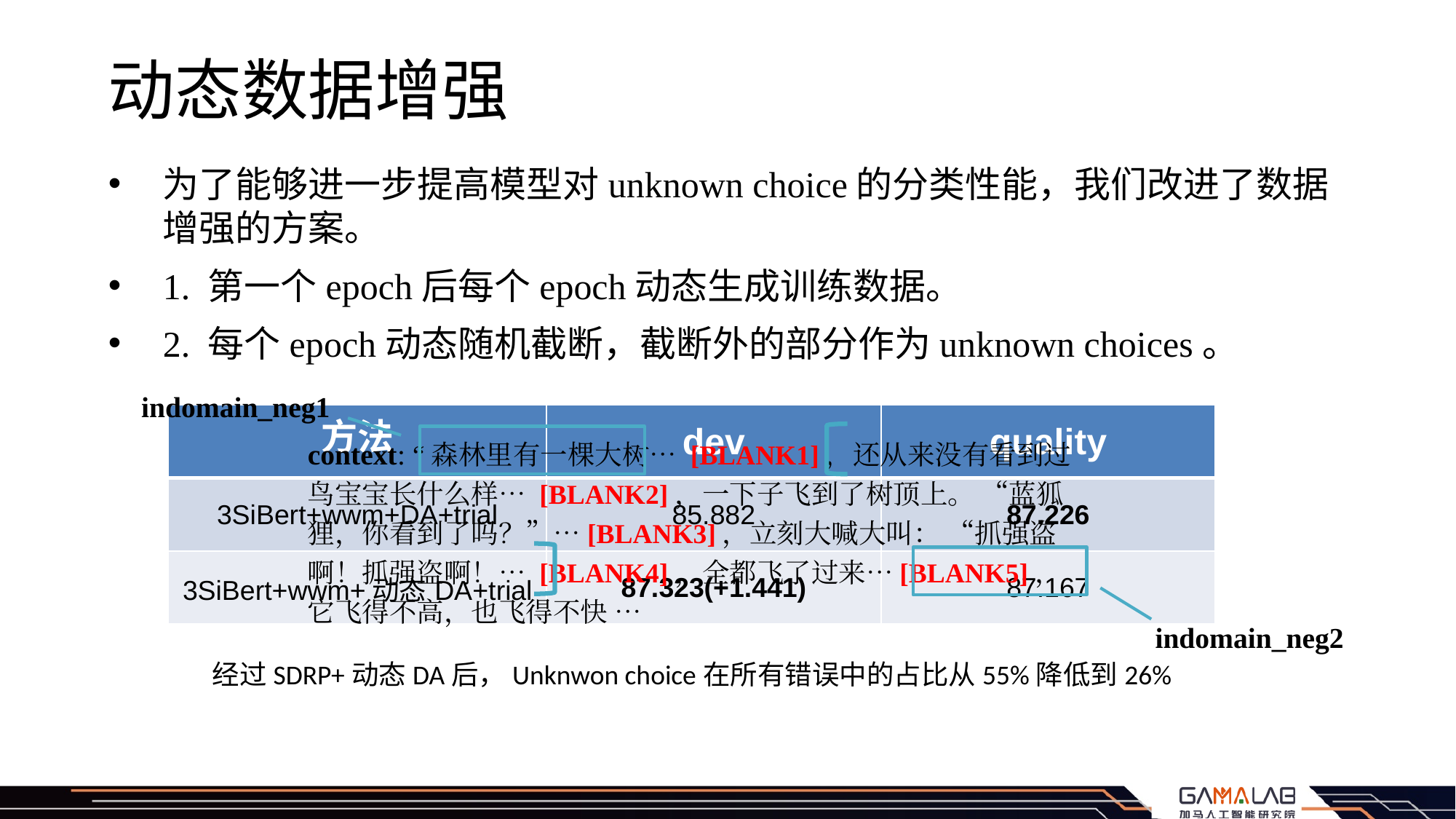

# 动态数据增强
为了能够进一步提高模型对unknown choice的分类性能，我们改进了数据增强的方案。
1. 第一个epoch后每个epoch动态生成训练数据。
2. 每个epoch动态随机截断，截断外的部分作为unknown choices。
indomain_neg1

indomain_neg2
| 方法 | dev | quality |
| --- | --- | --- |
| 3SiBert+wwm+DA+trial | 85.882 | 87.226 |
| 3SiBert+wwm+动态DA+trial | 87.323(+1.441) | 87.167 |
context: “森林里有一棵大树… [BLANK1]，还从来没有看到过鸟宝宝长什么样… [BLANK2]，一下子飞到了树顶上。 “蓝狐狸，你看到了吗？”…[BLANK3]，立刻大喊大叫： “抓强盗啊！抓强盗啊！… [BLANK4]，全都飞了过来…[BLANK5]，它飞得不高，也飞得不快 …
经过SDRP+动态DA后，Unknwon choice在所有错误中的占比从55%降低到26%